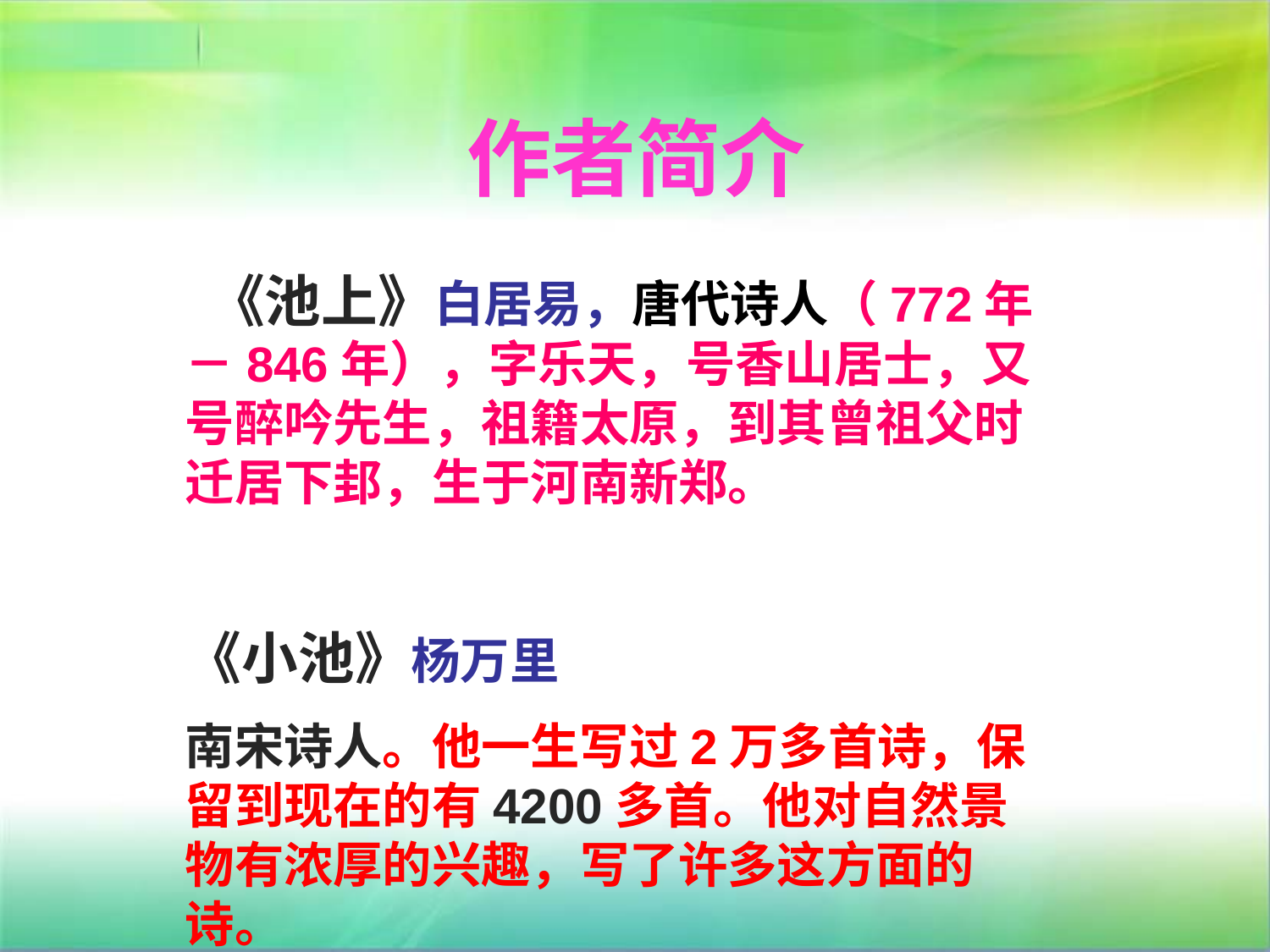

# 作者简介

 《池上》白居易，唐代诗人（772年－846年），字乐天，号香山居士，又号醉吟先生，祖籍太原，到其曾祖父时迁居下邽，生于河南新郑。

《小池》杨万里
南宋诗人。他一生写过2万多首诗，保留到现在的有4200多首。他对自然景物有浓厚的兴趣，写了许多这方面的诗。